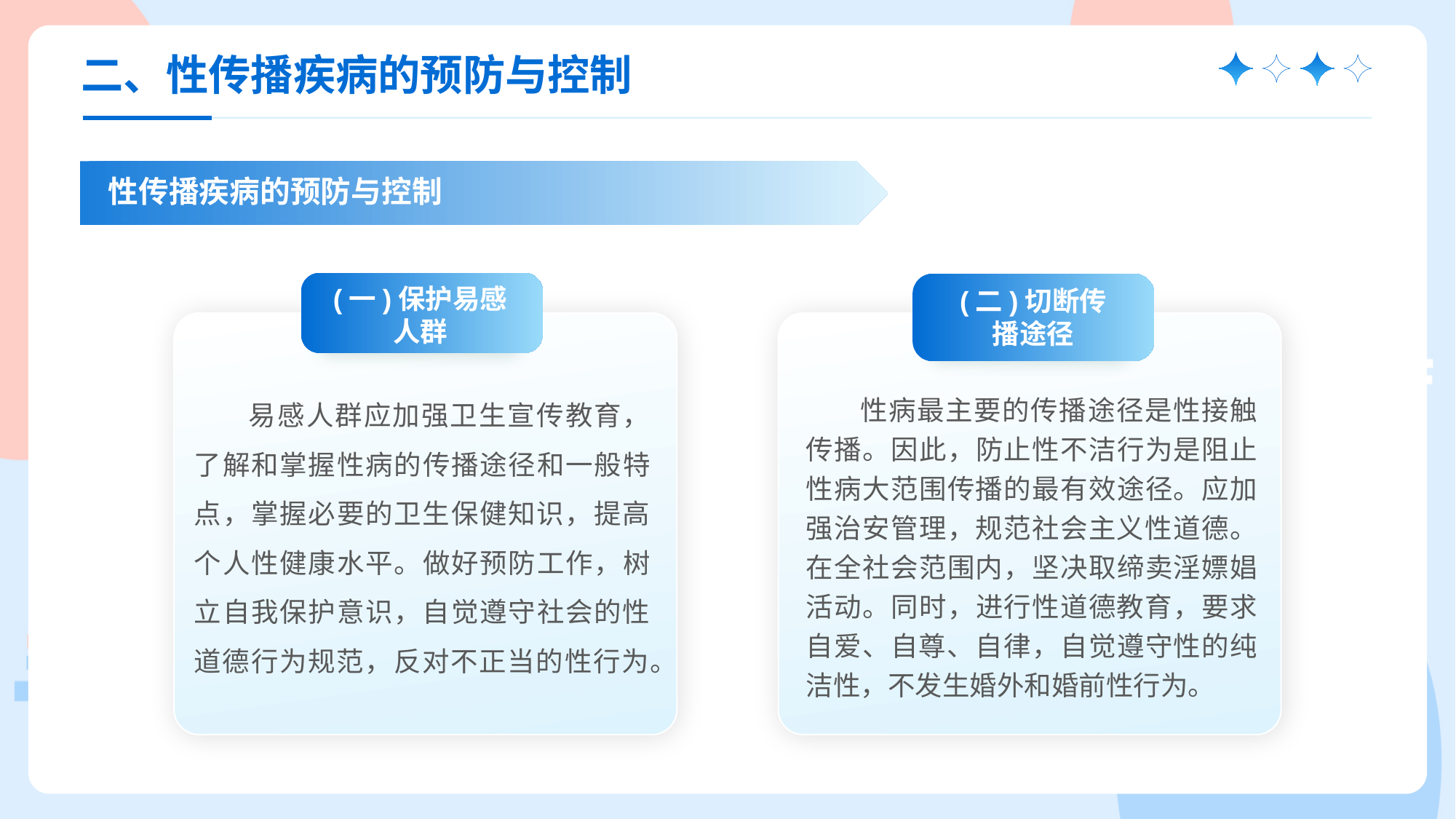

二、性传播疾病的预防与控制
性传播疾病的预防与控制

(一)保护易感人群

易感人群应加强卫生宣传教育，了解和掌握性病的传播途径和一般特点，掌握必要的卫生保健知识，提高个人性健康水平。做好预防工作，树立自我保护意识，自觉遵守社会的性道德行为规范，反对不正当的性行为。

(二)切断传播途径

性病最主要的传播途径是性接触传播。因此，防止性不洁行为是阻止性病大范围传播的最有效途径。应加强治安管理，规范社会主义性道德。在全社会范围内，坚决取缔卖淫嫖娼活动。同时，进行性道德教育，要求自爱、自尊、自律，自觉遵守性的纯洁性，不发生婚外和婚前性行为。